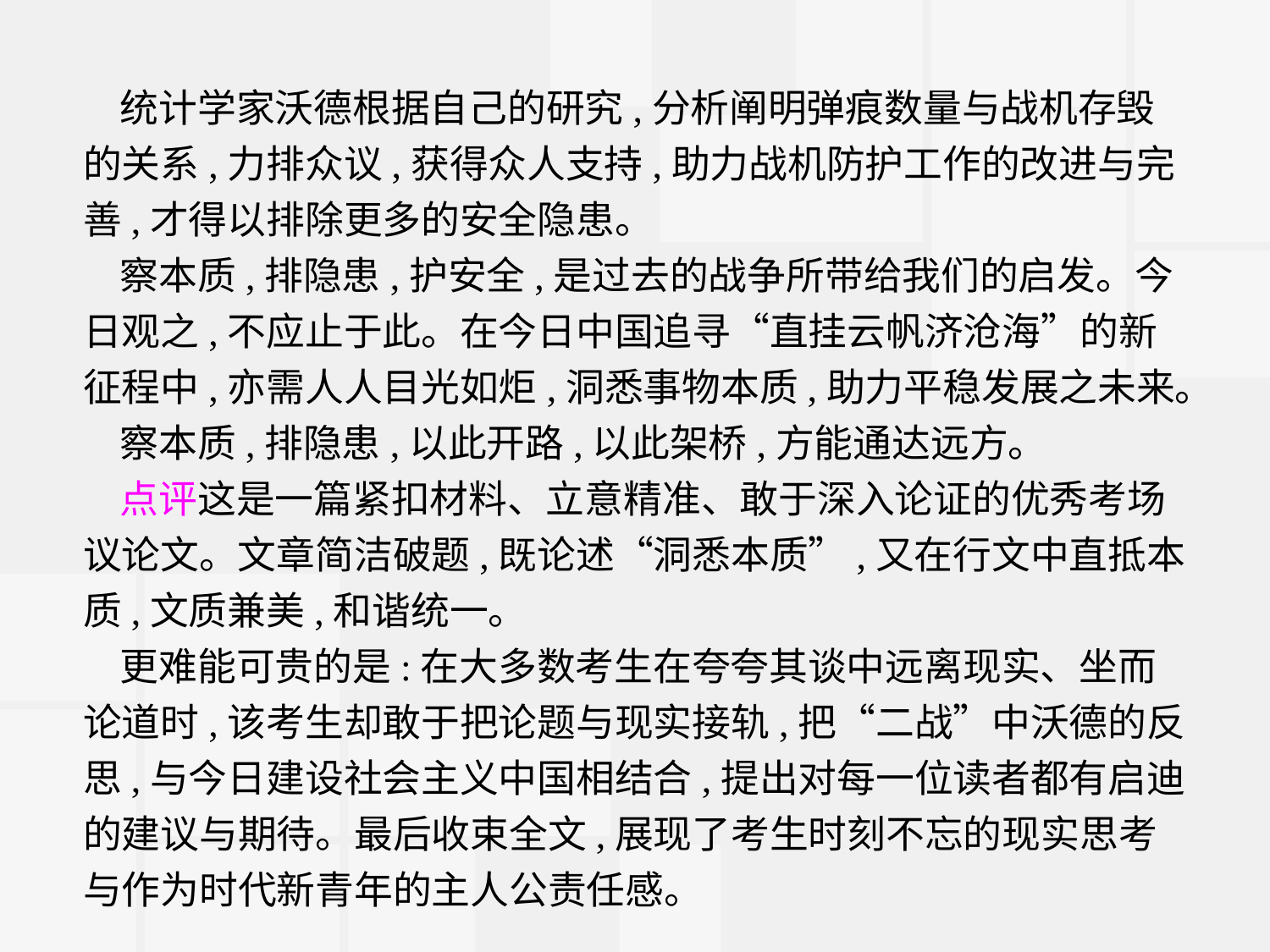

统计学家沃德根据自己的研究,分析阐明弹痕数量与战机存毁的关系,力排众议,获得众人支持,助力战机防护工作的改进与完善,才得以排除更多的安全隐患。
察本质,排隐患,护安全,是过去的战争所带给我们的启发。今日观之,不应止于此。在今日中国追寻“直挂云帆济沧海”的新征程中,亦需人人目光如炬,洞悉事物本质,助力平稳发展之未来。
察本质,排隐患,以此开路,以此架桥,方能通达远方。
点评这是一篇紧扣材料、立意精准、敢于深入论证的优秀考场议论文。文章简洁破题,既论述“洞悉本质”,又在行文中直抵本质,文质兼美,和谐统一。
更难能可贵的是:在大多数考生在夸夸其谈中远离现实、坐而论道时,该考生却敢于把论题与现实接轨,把“二战”中沃德的反思,与今日建设社会主义中国相结合,提出对每一位读者都有启迪的建议与期待。最后收束全文,展现了考生时刻不忘的现实思考与作为时代新青年的主人公责任感。